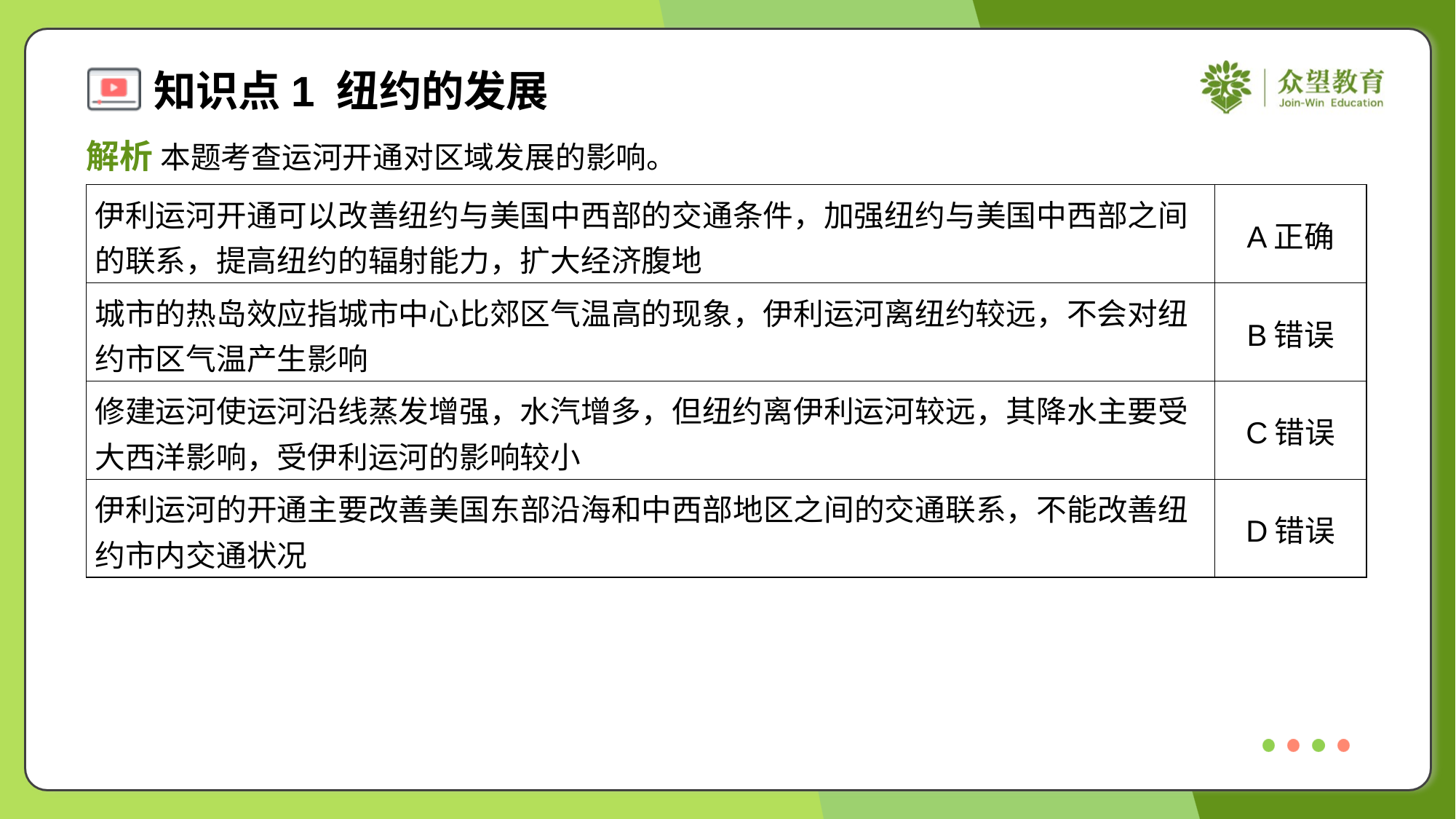

解析 本题考查运河开通对区域发展的影响。
| 伊利运河开通可以改善纽约与美国中西部的交通条件，加强纽约与美国中西部之间 的联系，提高纽约的辐射能力，扩大经济腹地 | A正确 |
| --- | --- |
| 城市的热岛效应指城市中心比郊区气温高的现象，伊利运河离纽约较远，不会对纽 约市区气温产生影响 | B错误 |
| 修建运河使运河沿线蒸发增强，水汽增多，但纽约离伊利运河较远，其降水主要受 大西洋影响，受伊利运河的影响较小 | C错误 |
| 伊利运河的开通主要改善美国东部沿海和中西部地区之间的交通联系，不能改善纽 约市内交通状况 | D错误 |